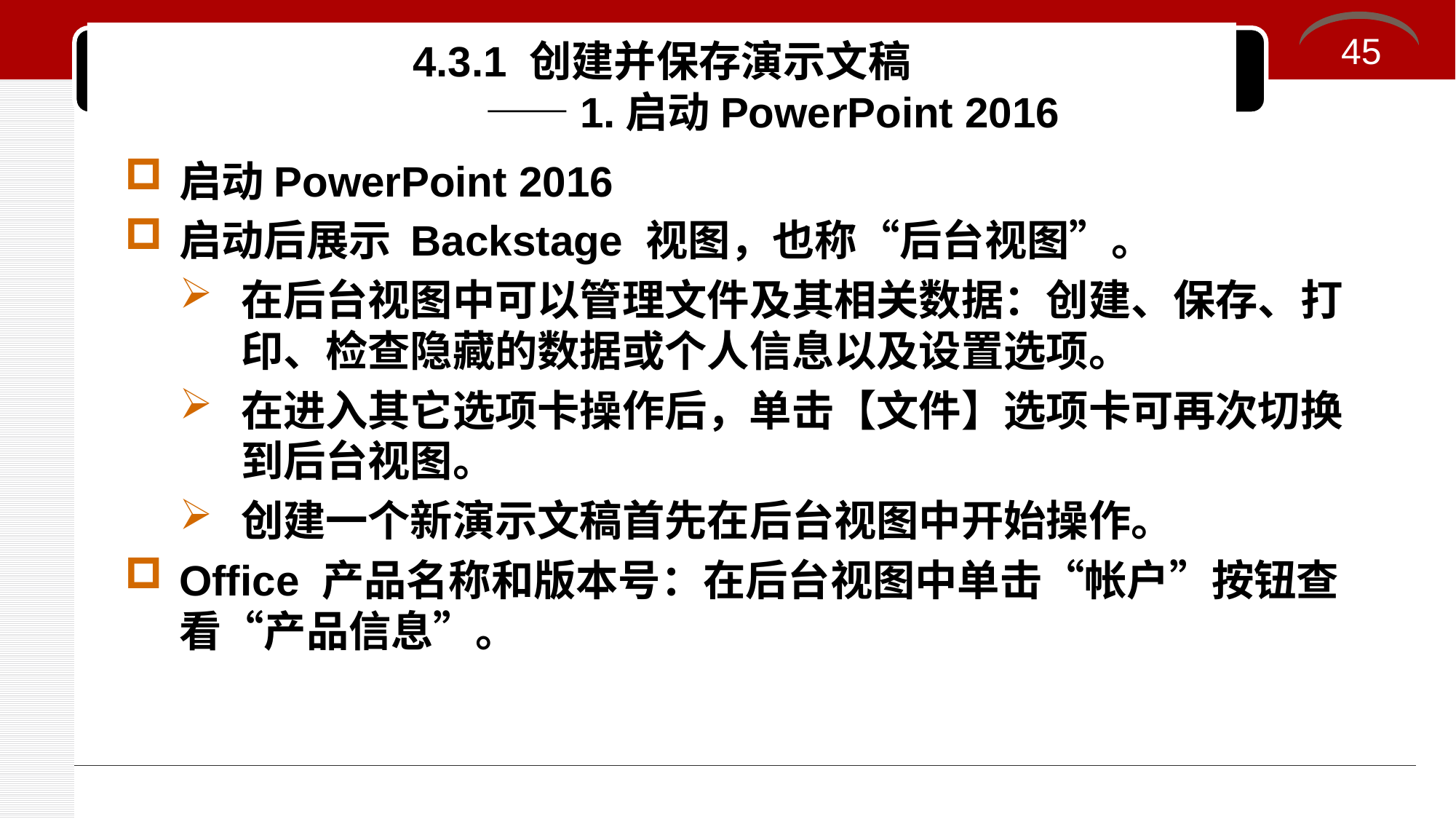

# 4.3.1 创建并保存演示文稿 ——1.启动PowerPoint 2016
45
启动PowerPoint 2016
启动后展示 Backstage 视图，也称“后台视图”。
在后台视图中可以管理文件及其相关数据：创建、保存、打印、检查隐藏的数据或个人信息以及设置选项。
在进入其它选项卡操作后，单击【文件】选项卡可再次切换到后台视图。
创建一个新演示文稿首先在后台视图中开始操作。
Office 产品名称和版本号：在后台视图中单击“帐户”按钮查看“产品信息”。